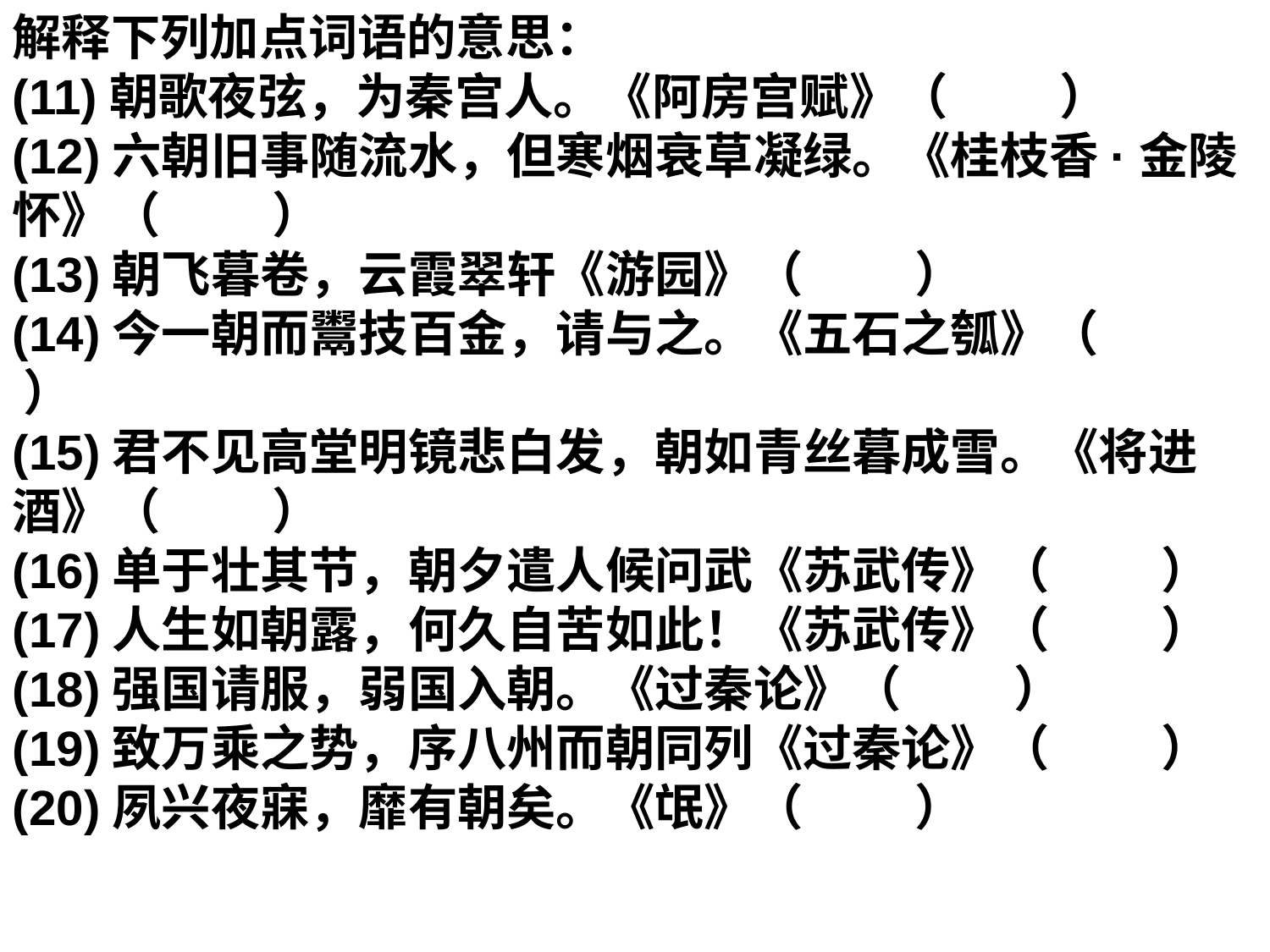

解释下列加点词语的意思：
(11)朝歌夜弦，为秦宫人。《阿房宫赋》（          ）
(12)六朝旧事随流水，但寒烟衰草凝绿。《桂枝香·金陵怀》（          ）
(13)朝飞暮卷，云霞翠轩《游园》（          ）
(14)今一朝而鬻技百金，请与之。《五石之瓠》（          ）
(15)君不见高堂明镜悲白发，朝如青丝暮成雪。《将进酒》（          ）
(16)单于壮其节，朝夕遣人候问武《苏武传》（          ）
(17)人生如朝露，何久自苦如此！《苏武传》（          ）
(18)强国请服，弱国入朝。《过秦论》（          ）
(19)致万乘之势，序八州而朝同列《过秦论》（          ）
(20)夙兴夜寐，靡有朝矣。《氓》（          ）